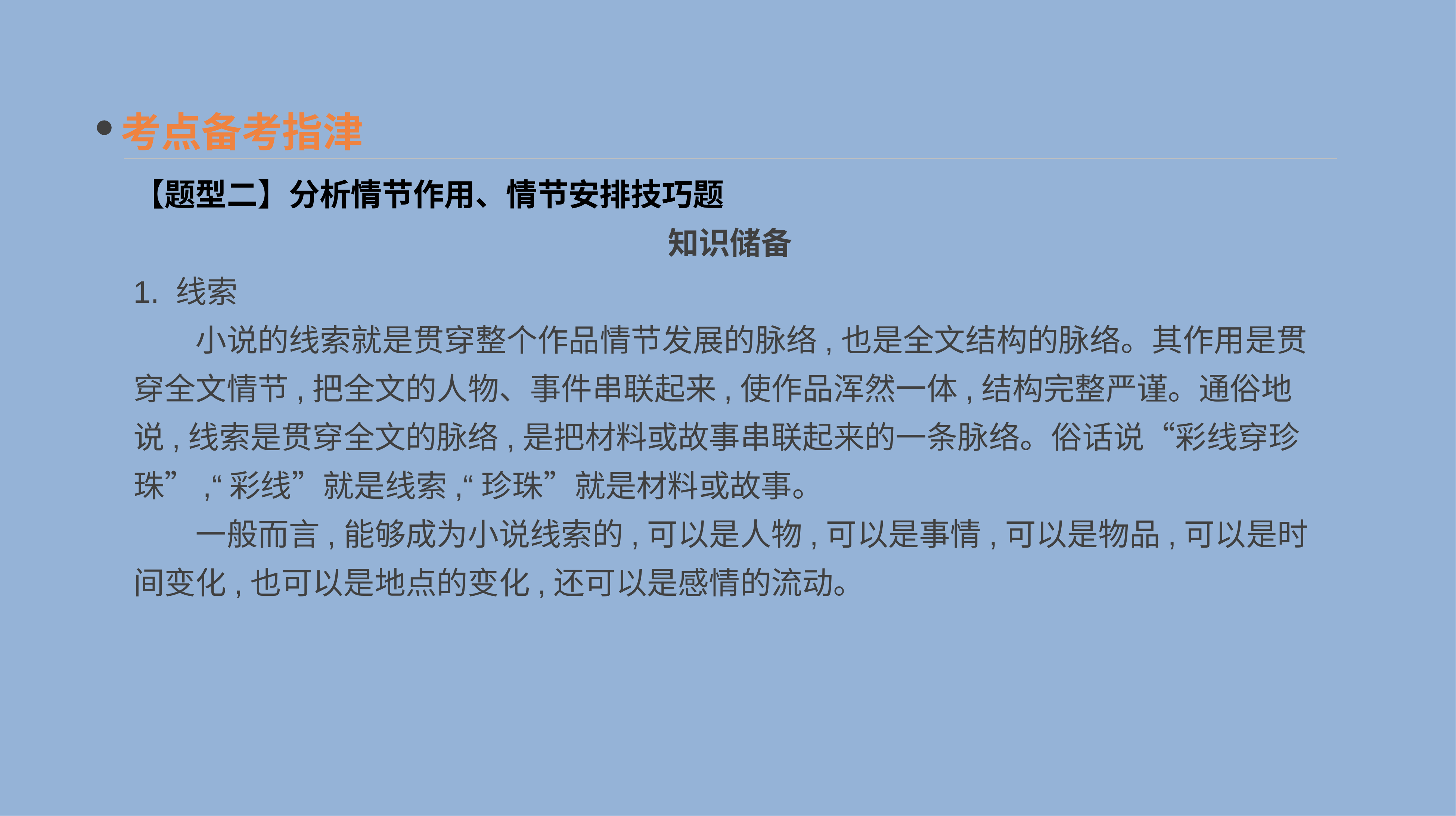

考点备考指津

【题型二】分析情节作用、情节安排技巧题
知识储备
1. 线索
　　小说的线索就是贯穿整个作品情节发展的脉络,也是全文结构的脉络。其作用是贯穿全文情节,把全文的人物、事件串联起来,使作品浑然一体,结构完整严谨。通俗地说,线索是贯穿全文的脉络,是把材料或故事串联起来的一条脉络。俗话说“彩线穿珍珠”,“彩线”就是线索,“珍珠”就是材料或故事。
　　一般而言,能够成为小说线索的,可以是人物,可以是事情,可以是物品,可以是时间变化,也可以是地点的变化,还可以是感情的流动。